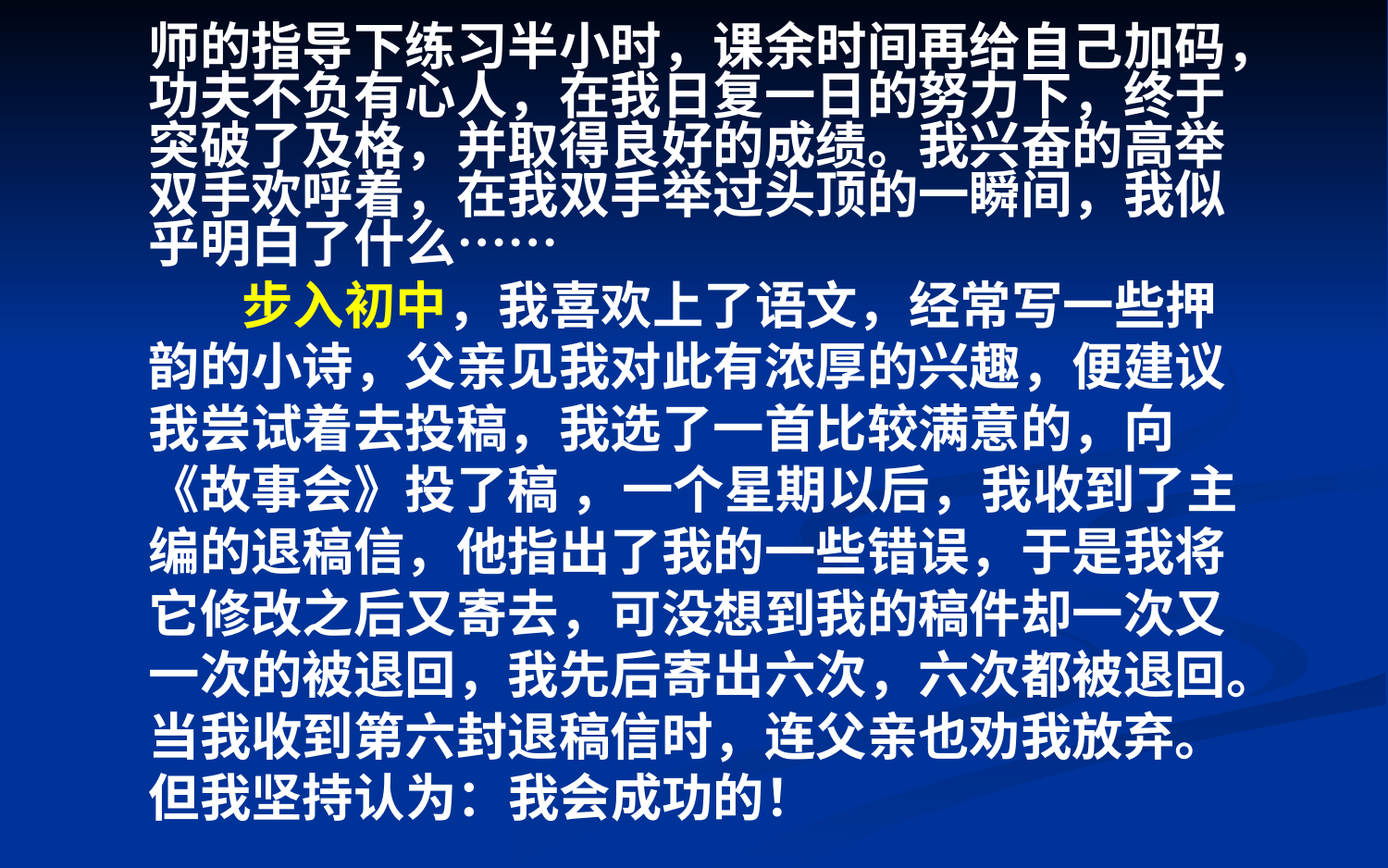

师的指导下练习半小时，课余时间再给自己加码，功夫不负有心人，在我日复一日的努力下，终于突破了及格，并取得良好的成绩。我兴奋的高举双手欢呼着，在我双手举过头顶的一瞬间，我似乎明白了什么……
       步入初中，我喜欢上了语文，经常写一些押韵的小诗，父亲见我对此有浓厚的兴趣，便建议我尝试着去投稿，我选了一首比较满意的，向《故事会》投了稿 ，一个星期以后，我收到了主编的退稿信，他指出了我的一些错误，于是我将它修改之后又寄去，可没想到我的稿件却一次又一次的被退回，我先后寄出六次，六次都被退回。当我收到第六封退稿信时，连父亲也劝我放弃。但我坚持认为：我会成功的！